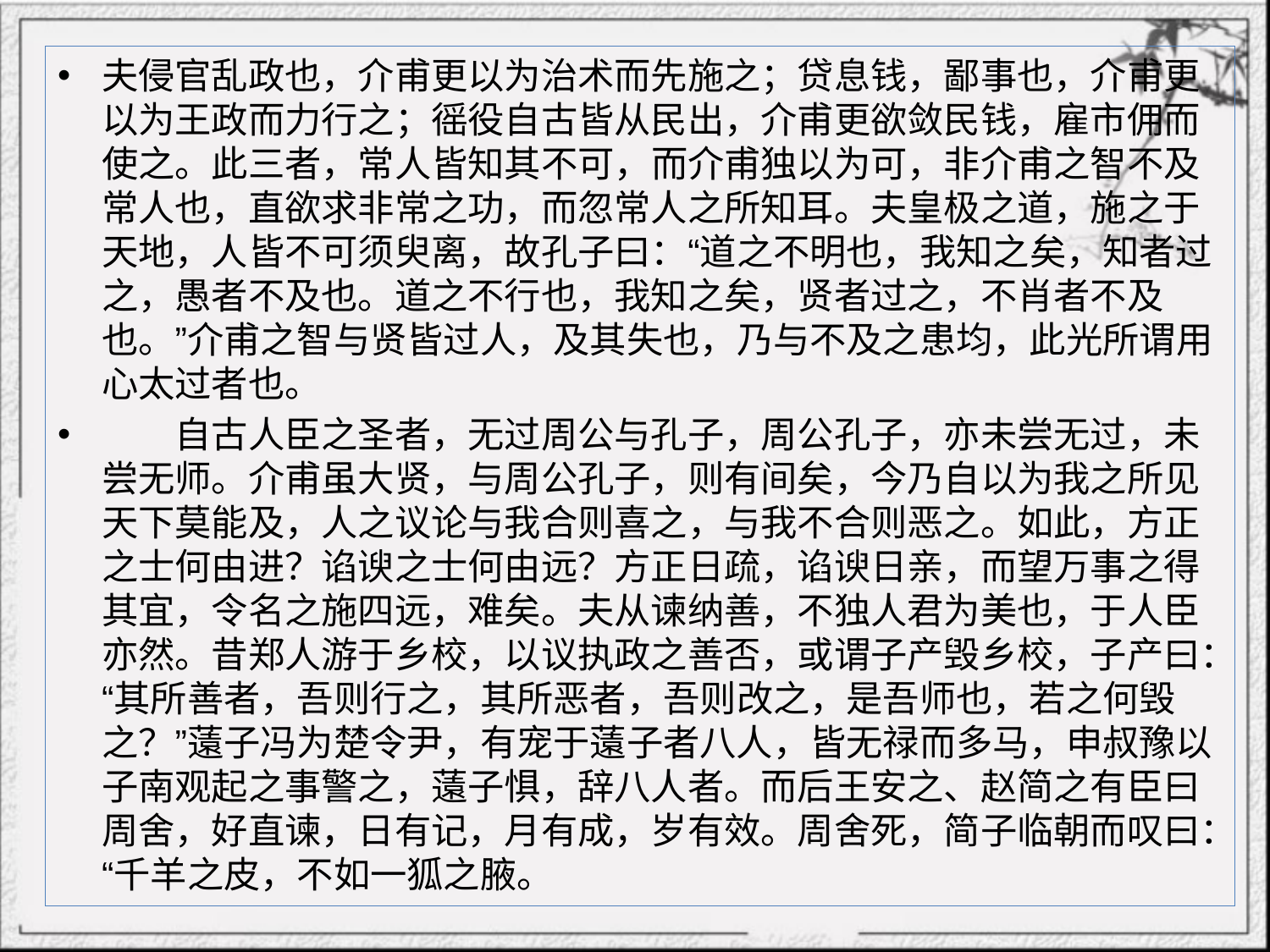

夫侵官乱政也，介甫更以为治术而先施之；贷息钱，鄙事也，介甫更以为王政而力行之；徭役自古皆从民出，介甫更欲敛民钱，雇市佣而使之。此三者，常人皆知其不可，而介甫独以为可，非介甫之智不及常人也，直欲求非常之功，而忽常人之所知耳。夫皇极之道，施之于天地，人皆不可须臾离，故孔子曰：“道之不明也，我知之矣，知者过之，愚者不及也。道之不行也，我知之矣，贤者过之，不肖者不及也。”介甫之智与贤皆过人，及其失也，乃与不及之患均，此光所谓用心太过者也。
　　自古人臣之圣者，无过周公与孔子，周公孔子，亦未尝无过，未尝无师。介甫虽大贤，与周公孔子，则有间矣，今乃自以为我之所见天下莫能及，人之议论与我合则喜之，与我不合则恶之。如此，方正之士何由进？谄谀之士何由远？方正日疏，谄谀日亲，而望万事之得其宜，令名之施四远，难矣。夫从谏纳善，不独人君为美也，于人臣亦然。昔郑人游于乡校，以议执政之善否，或谓子产毁乡校，子产曰：“其所善者，吾则行之，其所恶者，吾则改之，是吾师也，若之何毁之？”薳子冯为楚令尹，有宠于薳子者八人，皆无禄而多马，申叔豫以子南观起之事警之，薳子惧，辞八人者。而后王安之、赵简之有臣曰周舍，好直谏，日有记，月有成，岁有效。周舍死，简子临朝而叹曰：“千羊之皮，不如一狐之腋。